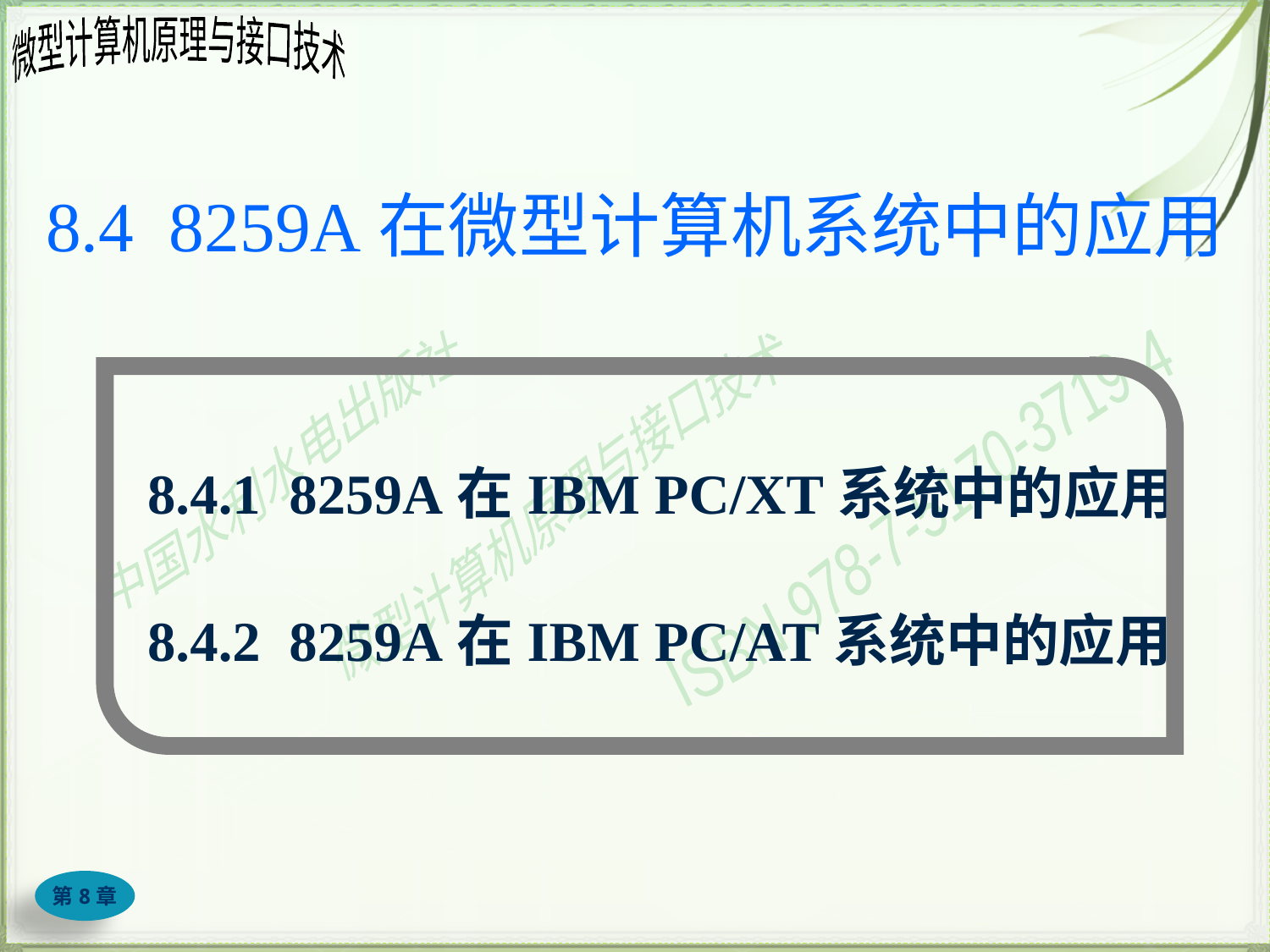

# 8.4  8259A在微型计算机系统中的应用

8.4.1  8259A在IBM PC/XT系统中的应用
8.4.2  8259A在IBM PC/AT系统中的应用